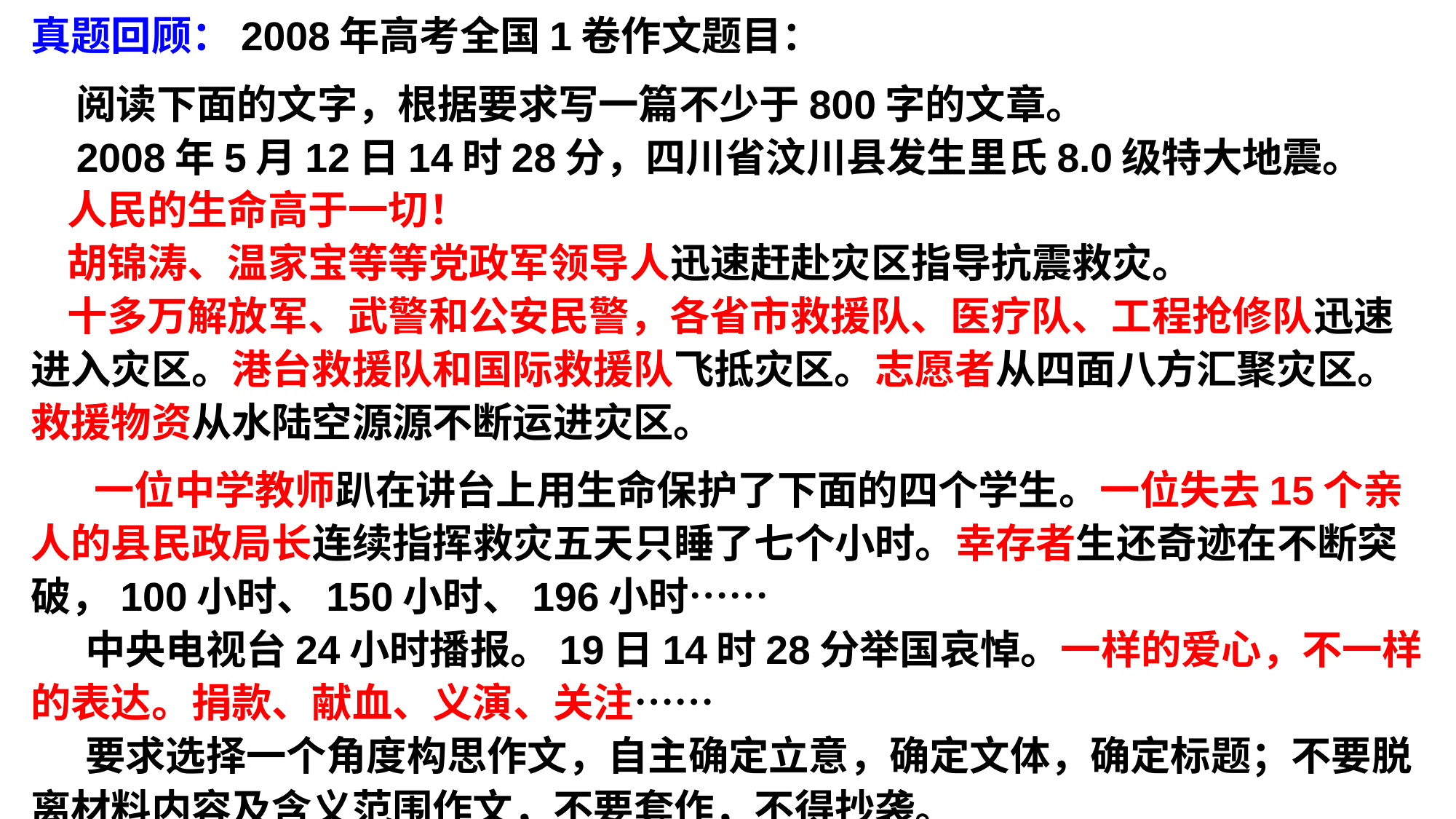

真题回顾：2008年高考全国1卷作文题目：
    阅读下面的文字，根据要求写一篇不少于800字的文章。
    2008年5月12日14时28分，四川省汶川县发生里氏8.0级特大地震。
    人民的生命高于一切！
    胡锦涛、温家宝等等党政军领导人迅速赶赴灾区指导抗震救灾。
    十多万解放军、武警和公安民警，各省市救援队、医疗队、工程抢修队迅速进入灾区。港台救援队和国际救援队飞抵灾区。志愿者从四面八方汇聚灾区。救援物资从水陆空源源不断运进灾区。
      一位中学教师趴在讲台上用生命保护了下面的四个学生。一位失去15个亲人的县民政局长连续指挥救灾五天只睡了七个小时。幸存者生还奇迹在不断突破，100小时、150小时、196小时……
      中央电视台24小时播报。19日14时28分举国哀悼。一样的爱心，不一样的表达。捐款、献血、义演、关注……
      要求选择一个角度构思作文，自主确定立意，确定文体，确定标题；不要脱离材料内容及含义范围作文，不要套作，不得抄袭。